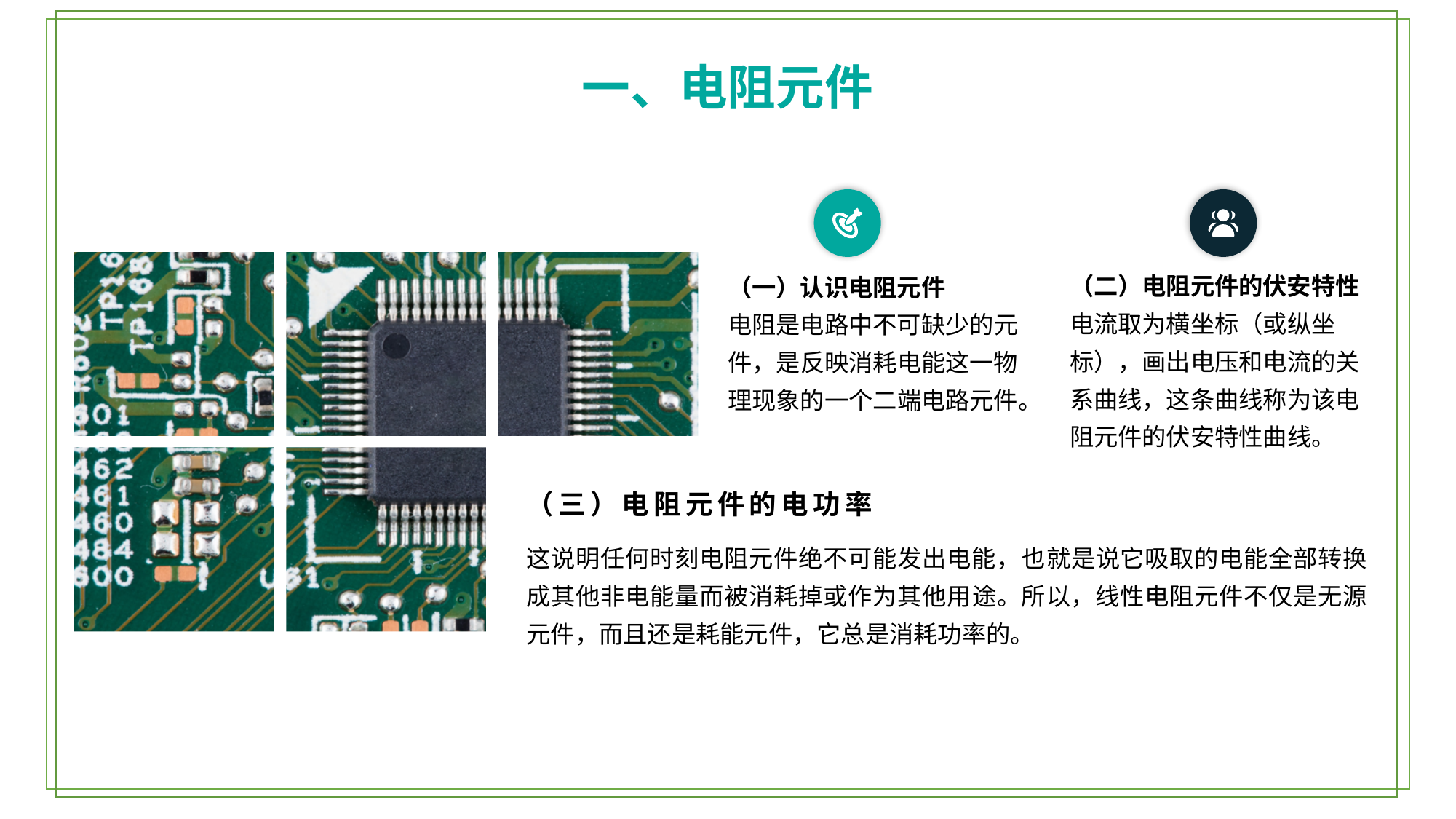

一、电阻元件

（二）电阻元件的伏安特性
电流取为横坐标（或纵坐标），画出电压和电流的关系曲线，这条曲线称为该电阻元件的伏安特性曲线。
（一）认识电阻元件
电阻是电路中不可缺少的元件，是反映消耗电能这一物理现象的一个二端电路元件。
（三）电阻元件的电功率
这说明任何时刻电阻元件绝不可能发出电能，也就是说它吸取的电能全部转换成其他非电能量而被消耗掉或作为其他用途。所以，线性电阻元件不仅是无源元件，而且还是耗能元件，它总是消耗功率的。